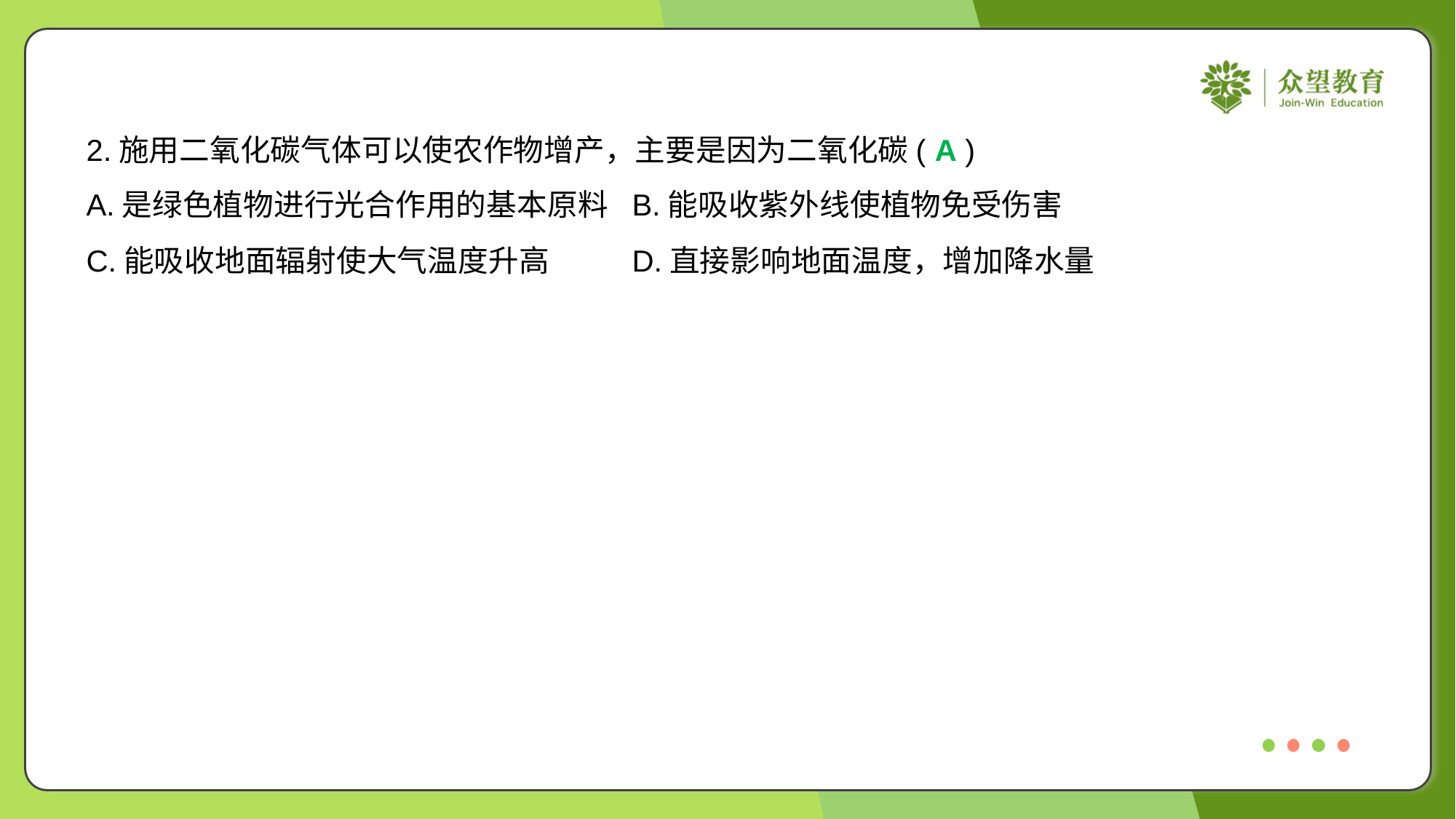

2.施用二氧化碳气体可以使农作物增产，主要是因为二氧化碳(     )
A
A.是绿色植物进行光合作用的基本原料	B.能吸收紫外线使植物免受伤害
C.能吸收地面辐射使大气温度升高	D.直接影响地面温度，增加降水量